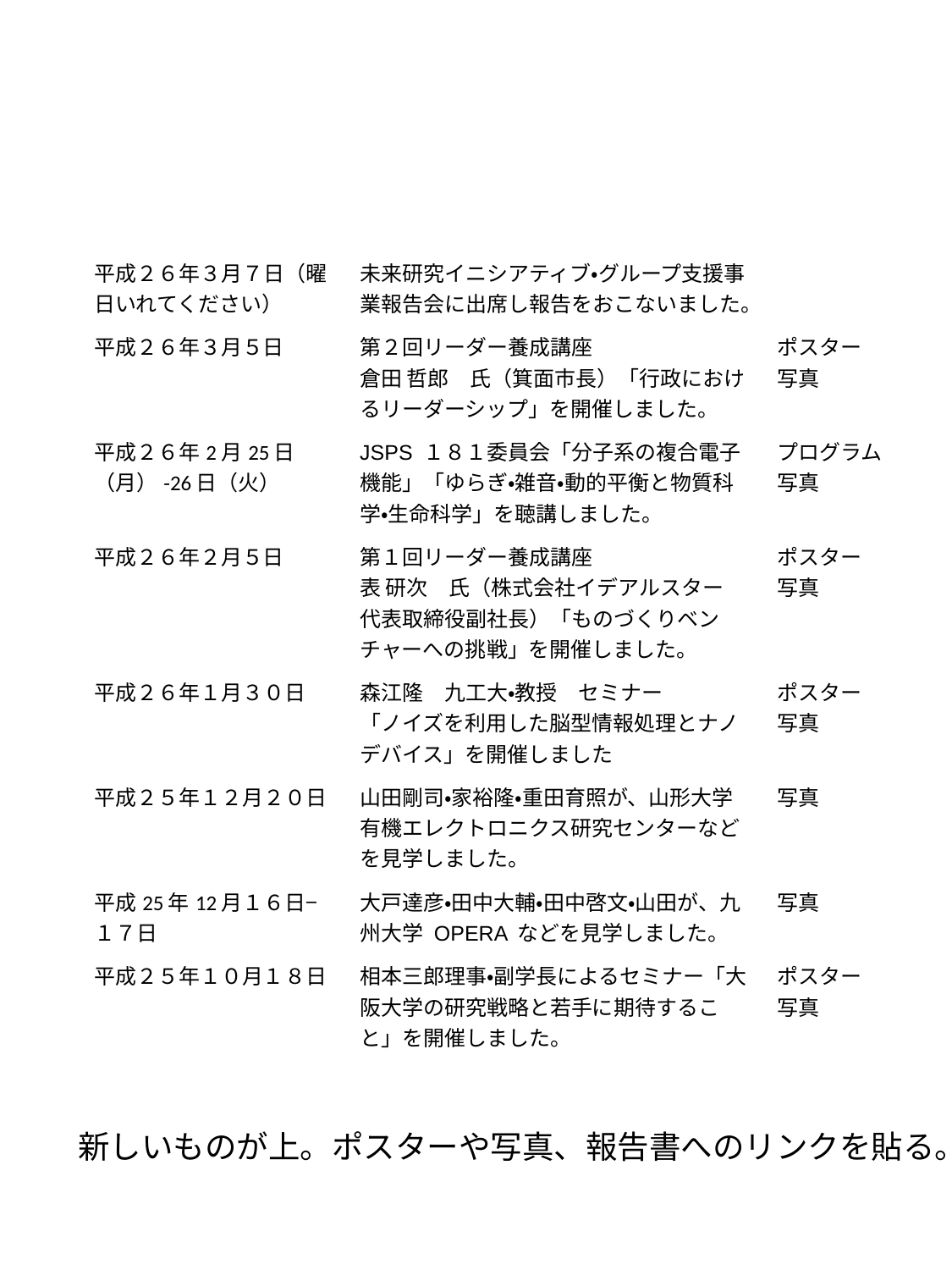

|  |  |  |
| --- | --- | --- |
|  |  |  |
| 平成２６年３月７日（曜日いれてください） | 未来研究イニシアティブ・グループ支援事業報告会に出席し報告をおこないました。 |  |
| 平成２６年３月５日 | 第２回リーダー養成講座 倉田 哲郎　氏（箕面市長）「行政におけるリーダーシップ」を開催しました。 | ポスター 写真 |
| 平成２６年2月25日（月）-26日（火） | JSPS １８１委員会「分子系の複合電子機能」「ゆらぎ・雑音・動的平衡と物質科学・生命科学」を聴講しました。 | プログラム 写真 |
| 平成２６年２月５日 | 第１回リーダー養成講座 表 研次　氏（株式会社イデアルスター　代表取締役副社長）「ものづくりベンチャーへの挑戦」を開催しました。 | ポスター 写真 |
| 平成２６年１月３０日 | 森江隆　九工大・教授　セミナー 「ノイズを利用した脳型情報処理とナノデバイス」を開催しました | ポスター 写真 |
| 平成２５年１２月２０日 | 山田剛司・家裕隆・重田育照が、山形大学有機エレクトロニクス研究センターなどを見学しました。 | 写真 |
| 平成25年12月１６日−１７日 | 大戸達彦・田中大輔・田中啓文・山田が、九州大学 OPERA などを見学しました。 | 写真 |
| 平成２５年１０月１８日 | 相本三郎理事・副学長によるセミナー「大阪大学の研究戦略と若手に期待すること」を開催しました。 | ポスター 写真 |
|  |  |  |
|  |  |  |
新しいものが上。ポスターや写真、報告書へのリンクを貼る。